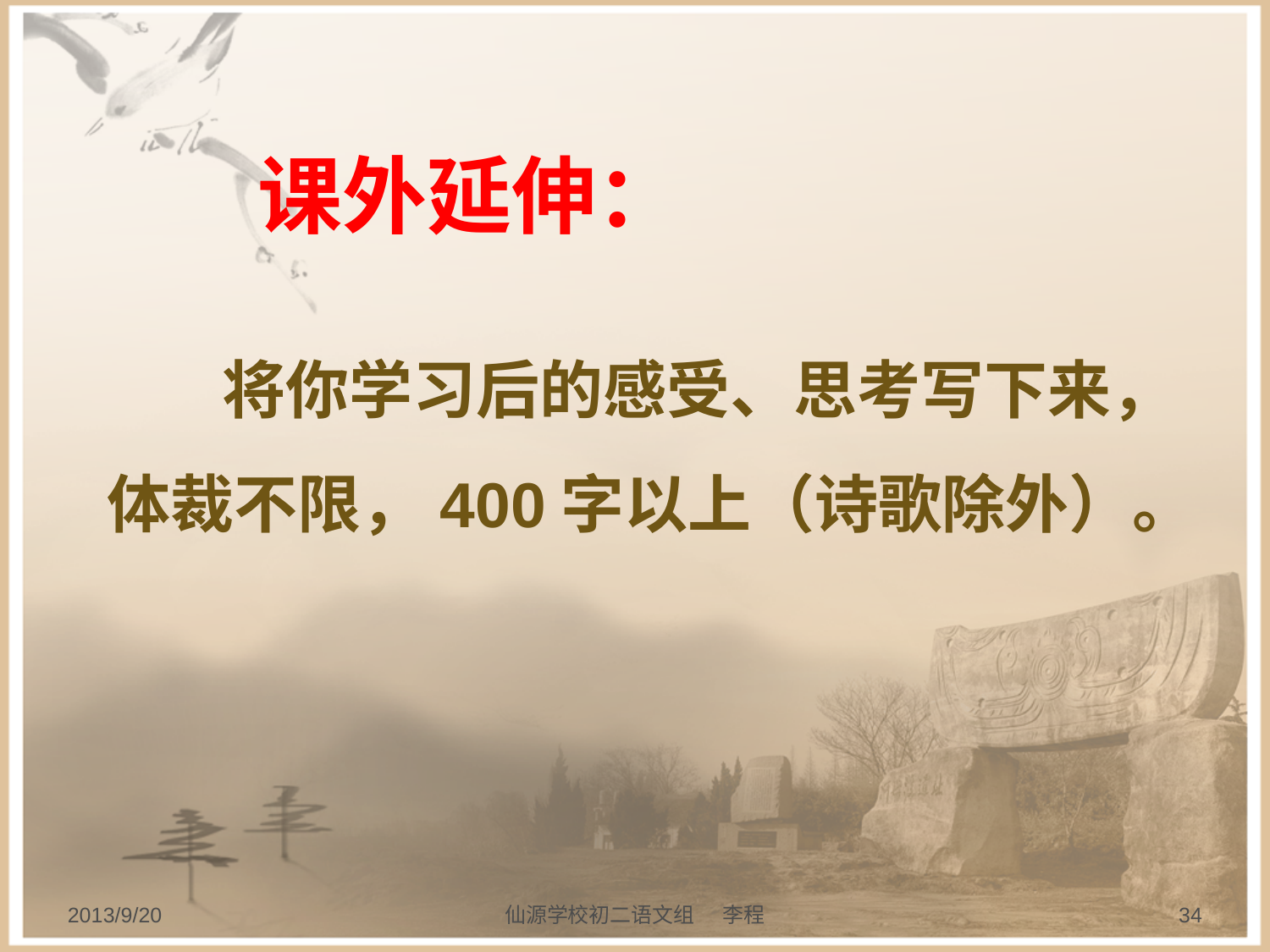

课外延伸：
       将你学习后的感受、思考写下来，体裁不限，400字以上（诗歌除外）。
2013/9/20
仙源学校初二语文组      李程
34